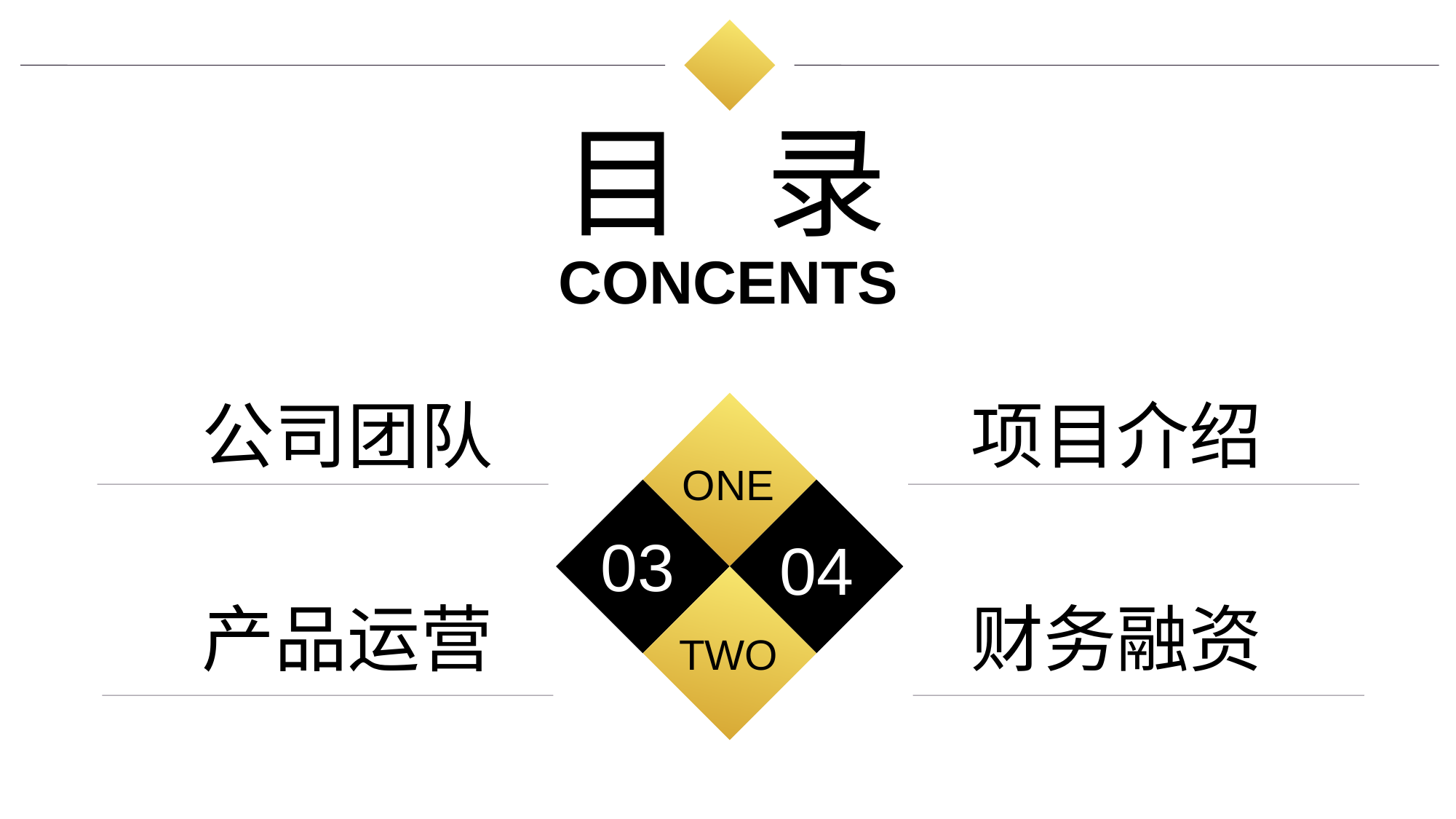

目   录
CONCENTS
公司团队
项目介绍

ONE

03
04

TWO

产品运营
财务融资